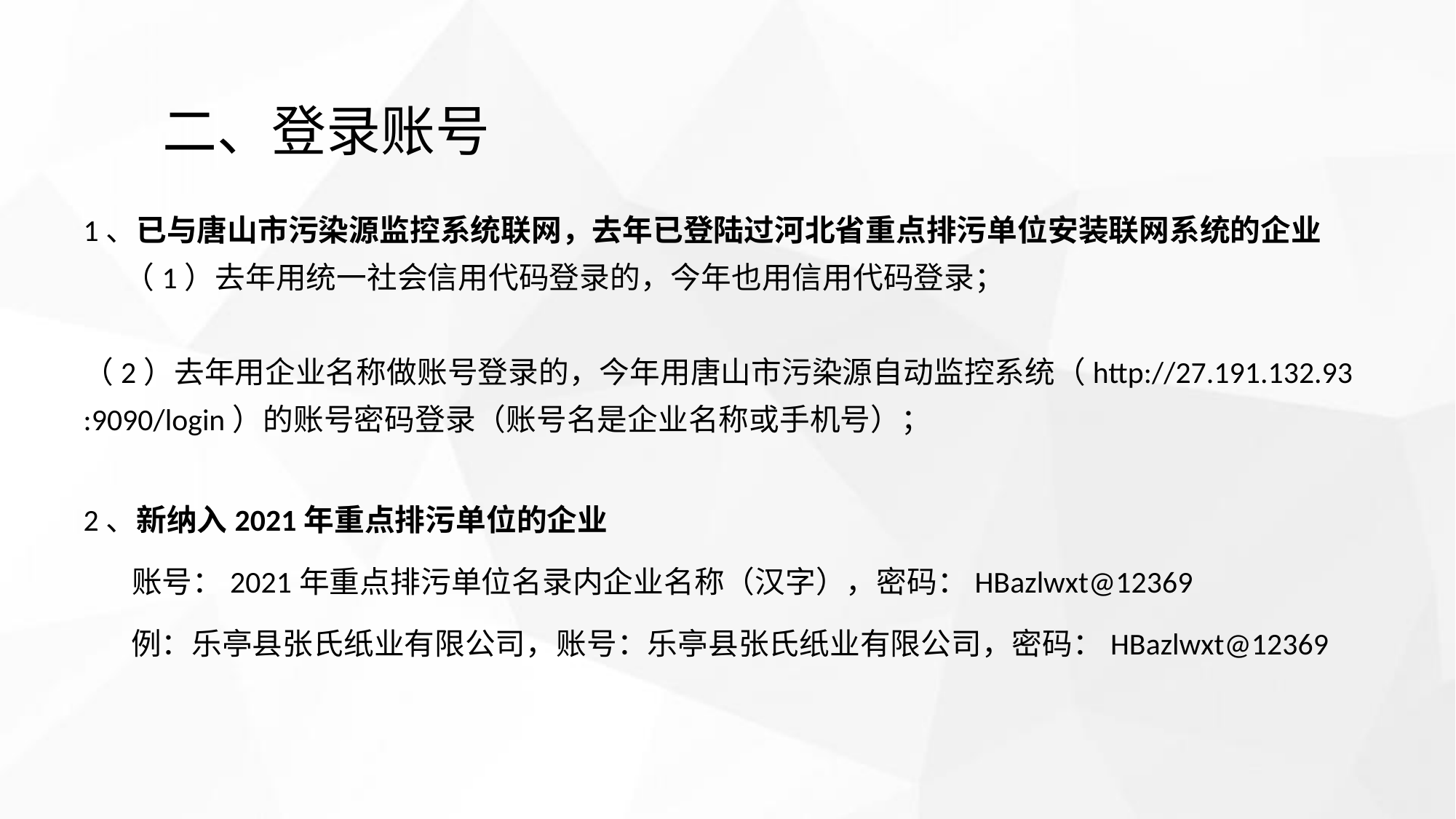

二、登录账号
1、已与唐山市污染源监控系统联网，去年已登陆过河北省重点排污单位安装联网系统的企业
     （1）去年用统一社会信用代码登录的，今年也用信用代码登录；
     （2）去年用企业名称做账号登录的，今年用唐山市污染源自动监控系统（http://27.191.132.93:9090/login）的账号密码登录（账号名是企业名称或手机号）；
2、新纳入2021年重点排污单位的企业
      账号：2021年重点排污单位名录内企业名称（汉字），密码：HBazlwxt@12369
      例：乐亭县张氏纸业有限公司，账号：乐亭县张氏纸业有限公司，密码：HBazlwxt@12369